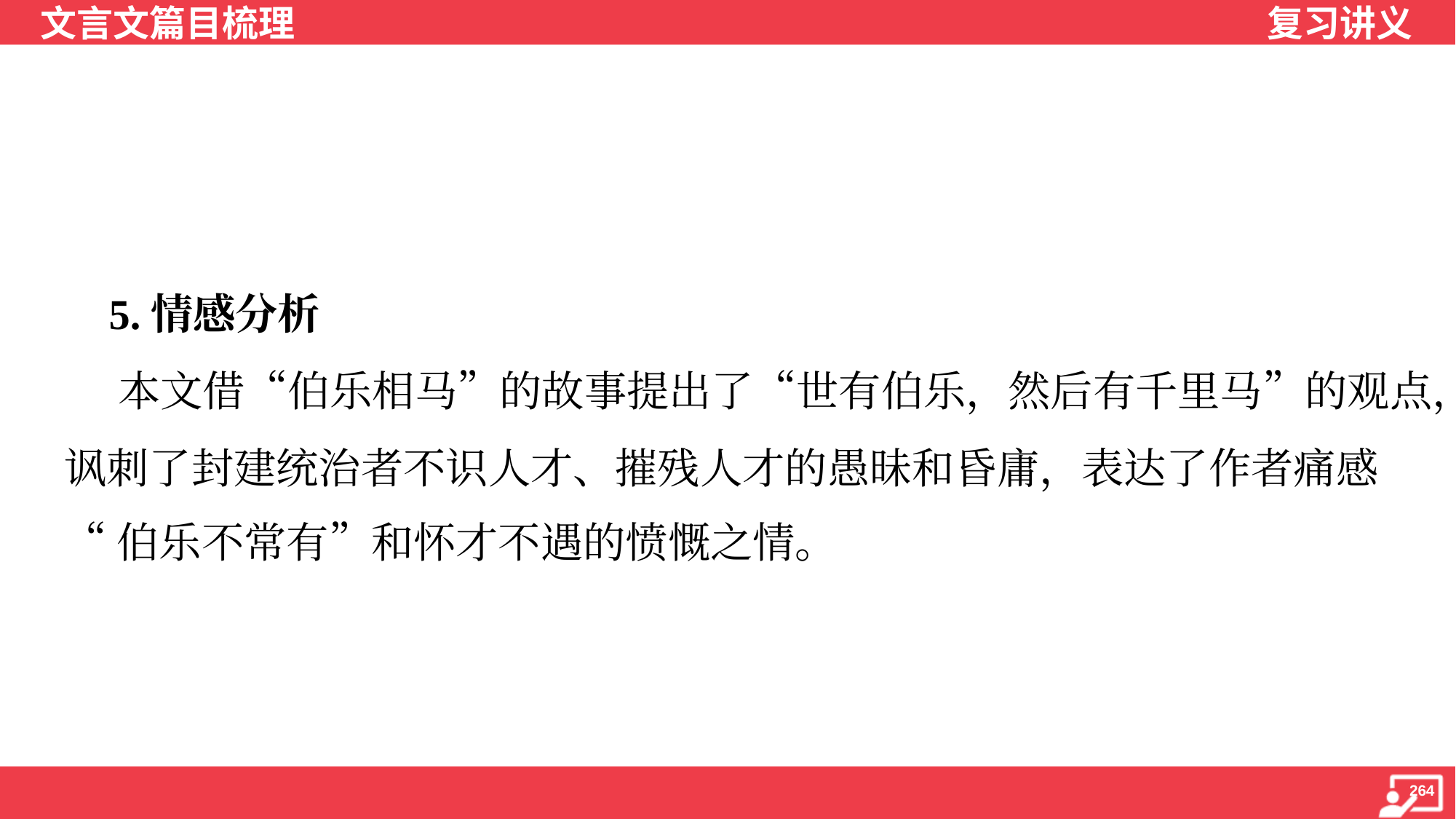

5.情感分析
    本文借“伯乐相马”的故事提出了“世有伯乐，然后有千里马”的观点，
讽刺了封建统治者不识人才、摧残人才的愚昧和昏庸，表达了作者痛感
“伯乐不常有”和怀才不遇的愤慨之情。